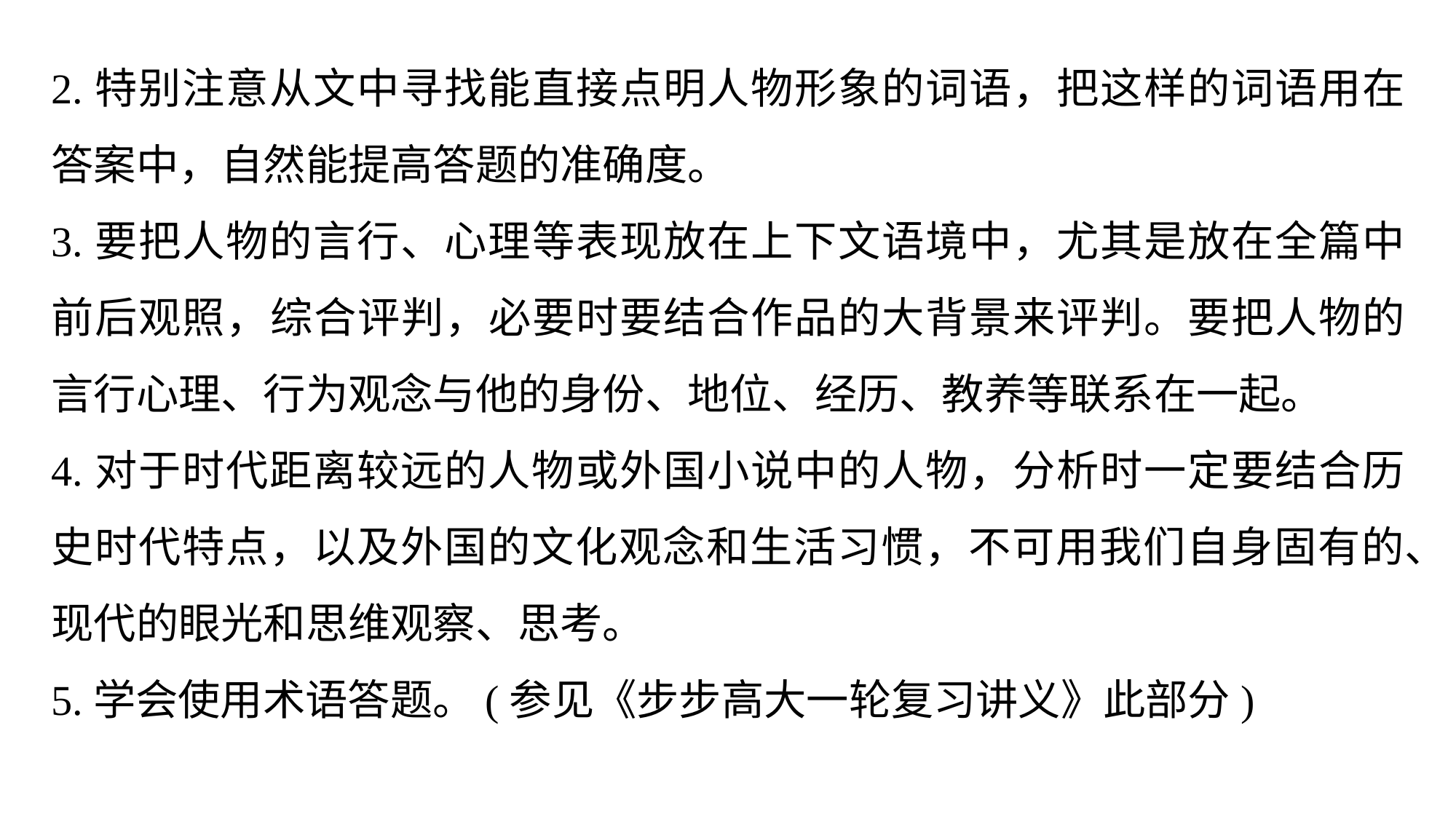

2.特别注意从文中寻找能直接点明人物形象的词语，把这样的词语用在答案中，自然能提高答题的准确度。
3.要把人物的言行、心理等表现放在上下文语境中，尤其是放在全篇中前后观照，综合评判，必要时要结合作品的大背景来评判。要把人物的言行心理、行为观念与他的身份、地位、经历、教养等联系在一起。
4.对于时代距离较远的人物或外国小说中的人物，分析时一定要结合历史时代特点，以及外国的文化观念和生活习惯，不可用我们自身固有的、现代的眼光和思维观察、思考。
5.学会使用术语答题。(参见《步步高大一轮复习讲义》此部分)